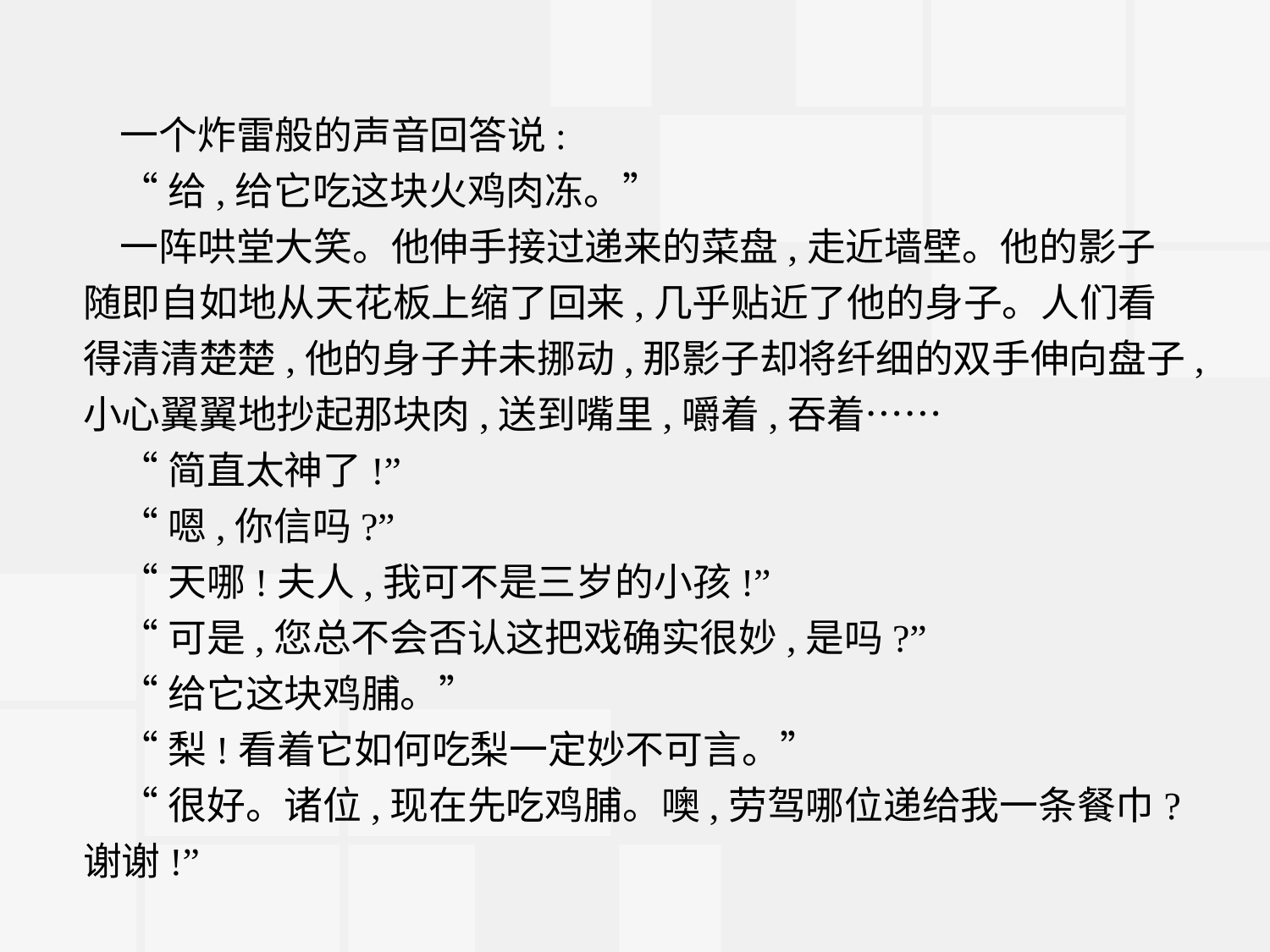

一个炸雷般的声音回答说:
“给,给它吃这块火鸡肉冻。”
一阵哄堂大笑。他伸手接过递来的菜盘,走近墙壁。他的影子随即自如地从天花板上缩了回来,几乎贴近了他的身子。人们看得清清楚楚,他的身子并未挪动,那影子却将纤细的双手伸向盘子,小心翼翼地抄起那块肉,送到嘴里,嚼着,吞着……
“简直太神了!”
“嗯,你信吗?”
“天哪!夫人,我可不是三岁的小孩!”
“可是,您总不会否认这把戏确实很妙,是吗?”
“给它这块鸡脯。”
“梨!看着它如何吃梨一定妙不可言。”
“很好。诸位,现在先吃鸡脯。噢,劳驾哪位递给我一条餐巾?谢谢!”